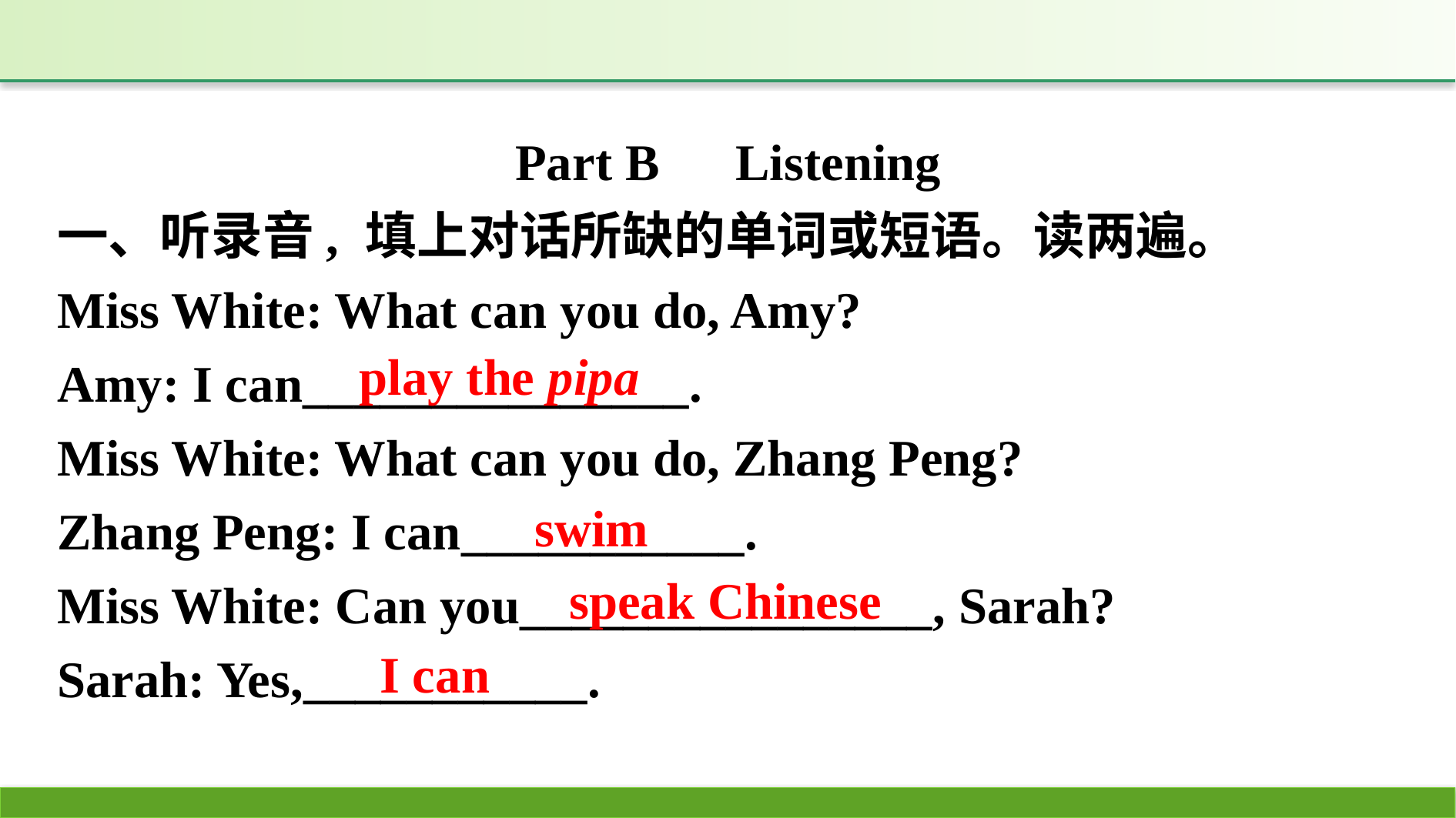

Part B　Listening
一、听录音, 填上对话所缺的单词或短语。读两遍。
Miss White: What can you do, Amy?
Amy: I can_______________.
Miss White: What can you do, Zhang Peng?
Zhang Peng: I can___________.
Miss White: Can you________________, Sarah?
Sarah: Yes,___________.
play the pipa
swim
speak Chinese
I can